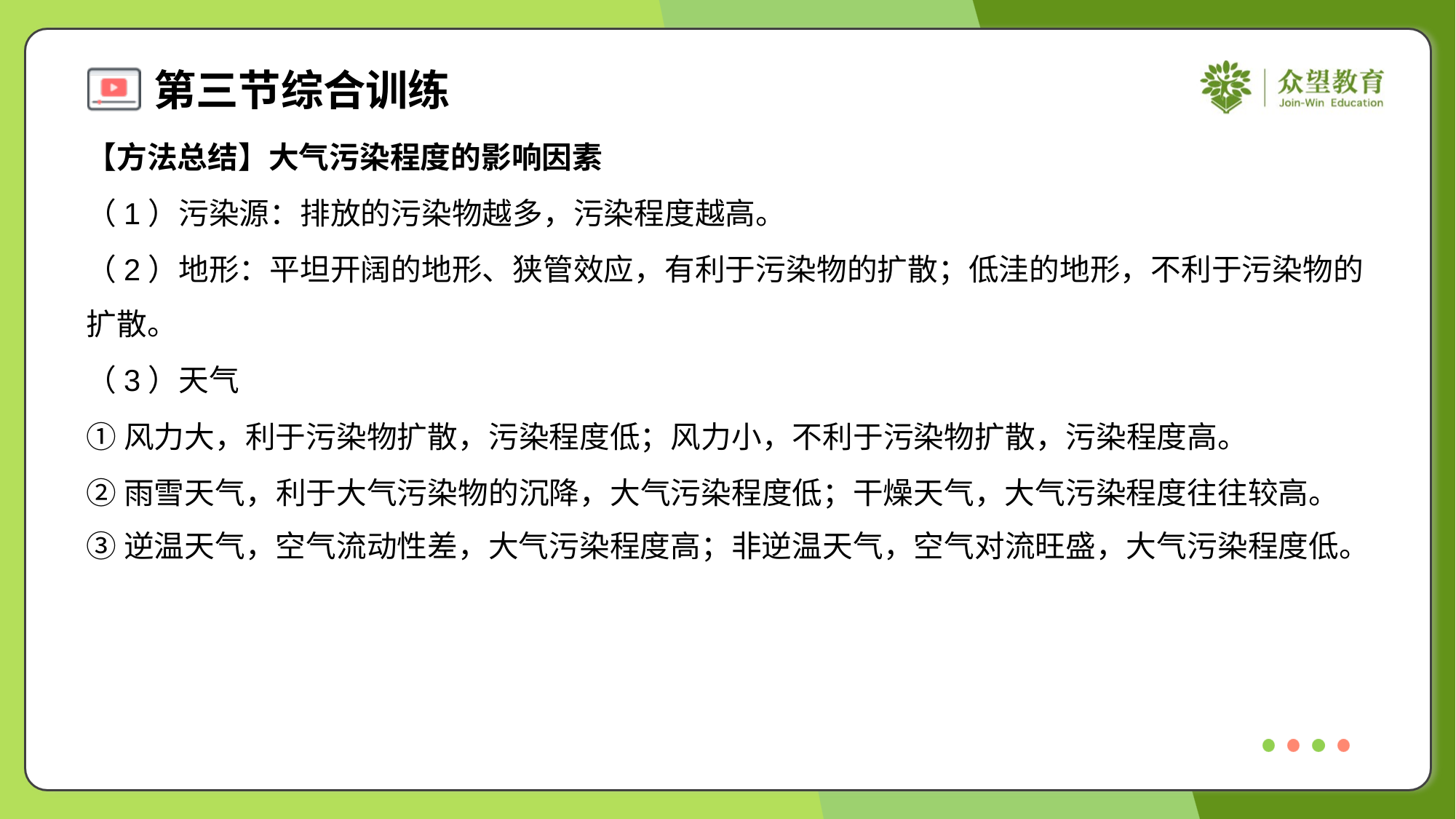

【方法总结】大气污染程度的影响因素
（1）污染源：排放的污染物越多，污染程度越高。
（2）地形：平坦开阔的地形、狭管效应，有利于污染物的扩散；低洼的地形，不利于污染物的
扩散。
（3）天气
①风力大，利于污染物扩散，污染程度低；风力小，不利于污染物扩散，污染程度高。
②雨雪天气，利于大气污染物的沉降，大气污染程度低；干燥天气，大气污染程度往往较高。
③逆温天气，空气流动性差，大气污染程度高；非逆温天气，空气对流旺盛，大气污染程度低。